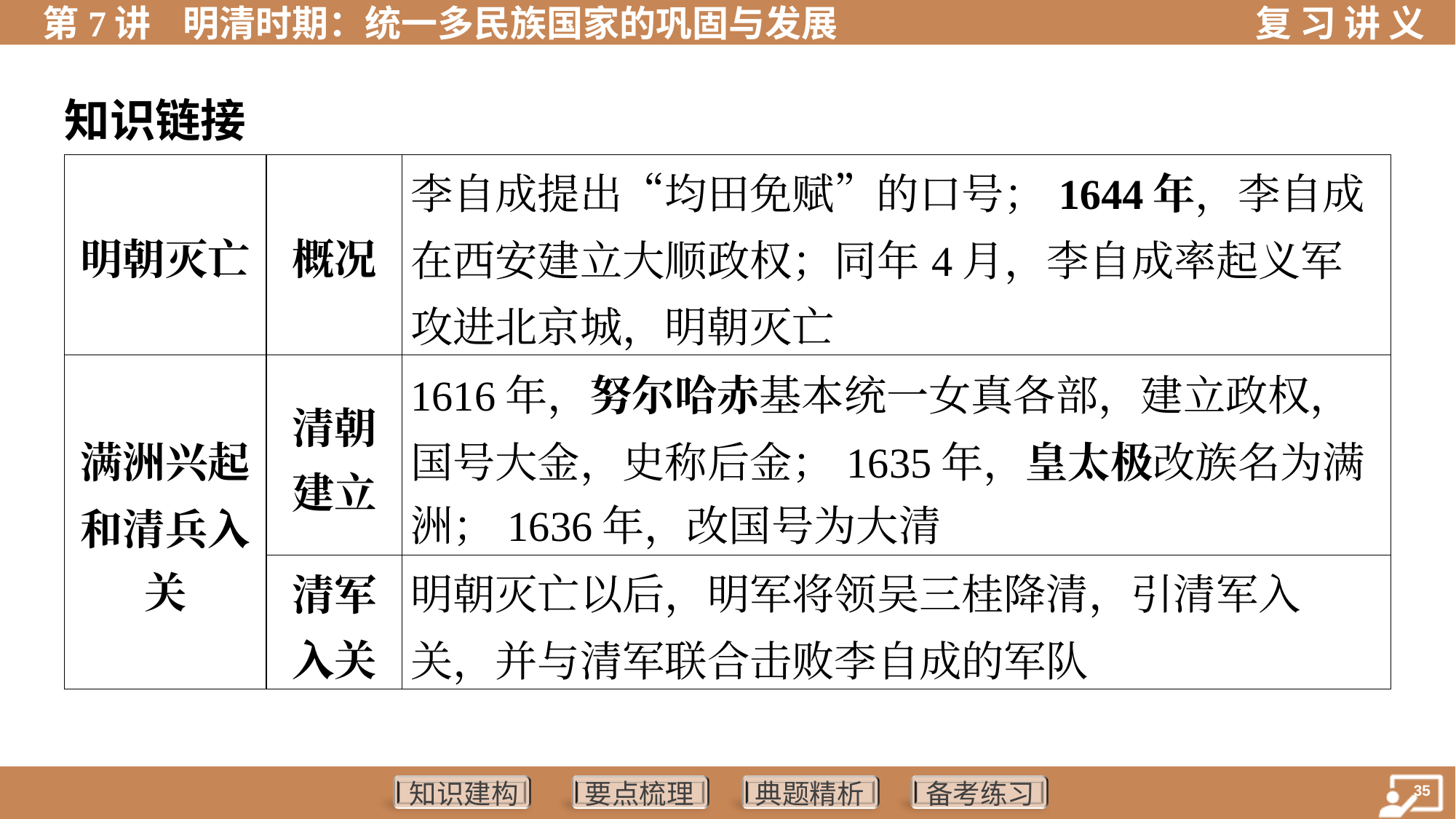

知识链接
| 明朝灭亡 | 概况 | 李自成提出“均田免赋”的口号；1644年，李自成在西安建立大顺政权；同年4月，李自成率起义军攻进北京城，明朝灭亡 |  |
| --- | --- | --- | --- |
| 满洲兴起 和清兵入 关 | 清朝 建立 | 1616年，努尔哈赤基本统一女真各部，建立政权， 国号大金，史称后金；1635年，皇太极改族名为满 洲；1636年，改国号为大清 |  |
|  | 清军 入关 | 明朝灭亡以后，明军将领吴三桂降清，引清军入关，并与清军联合击败李自成的军队 |  |